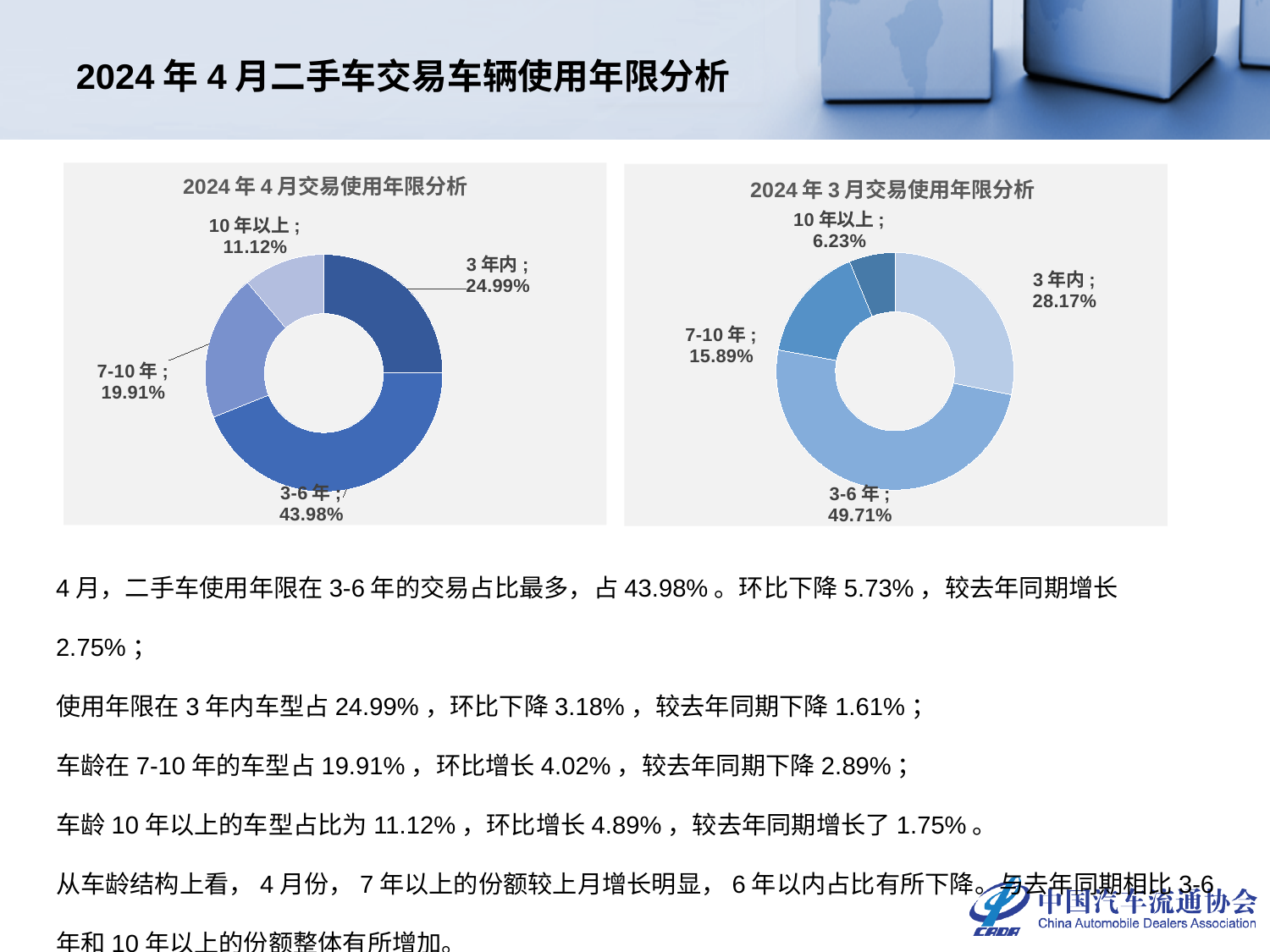

# 2024年4月二手车交易车辆使用年限分析

### Chart: 2024年4月交易使用年限分析

| Category | 车龄占比 |
|---|---|
| 3年内 | 0.24993522895596224 |
| 3-6年 | 0.43979092204782516 |
| 7-10年 | 0.19907313380476727 |
| 10年以上 | 0.11120071519144534 |

### Chart: 2024年3月交易使用年限分析

| Category |  |
|---|---|
| 3年内 | 0.28172929851395534 |
| 3-6年 | 0.4971157309309646 |
| 7-10年 | 0.15886516612173684 |
| 10年以上 | 0.06228980443334316 |
4月，二手车使用年限在3-6年的交易占比最多，占43.98%。环比下降5.73%，较去年同期增长2.75%；
使用年限在3年内车型占24.99%，环比下降3.18%，较去年同期下降1.61%；
车龄在7-10年的车型占19.91%，环比增长4.02%，较去年同期下降2.89%；
车龄10年以上的车型占比为11.12%，环比增长4.89%，较去年同期增长了1.75%。
从车龄结构上看，4月份，7年以上的份额较上月增长明显，6年以内占比有所下降。与去年同期相比3-6年和10年以上的份额整体有所增加。